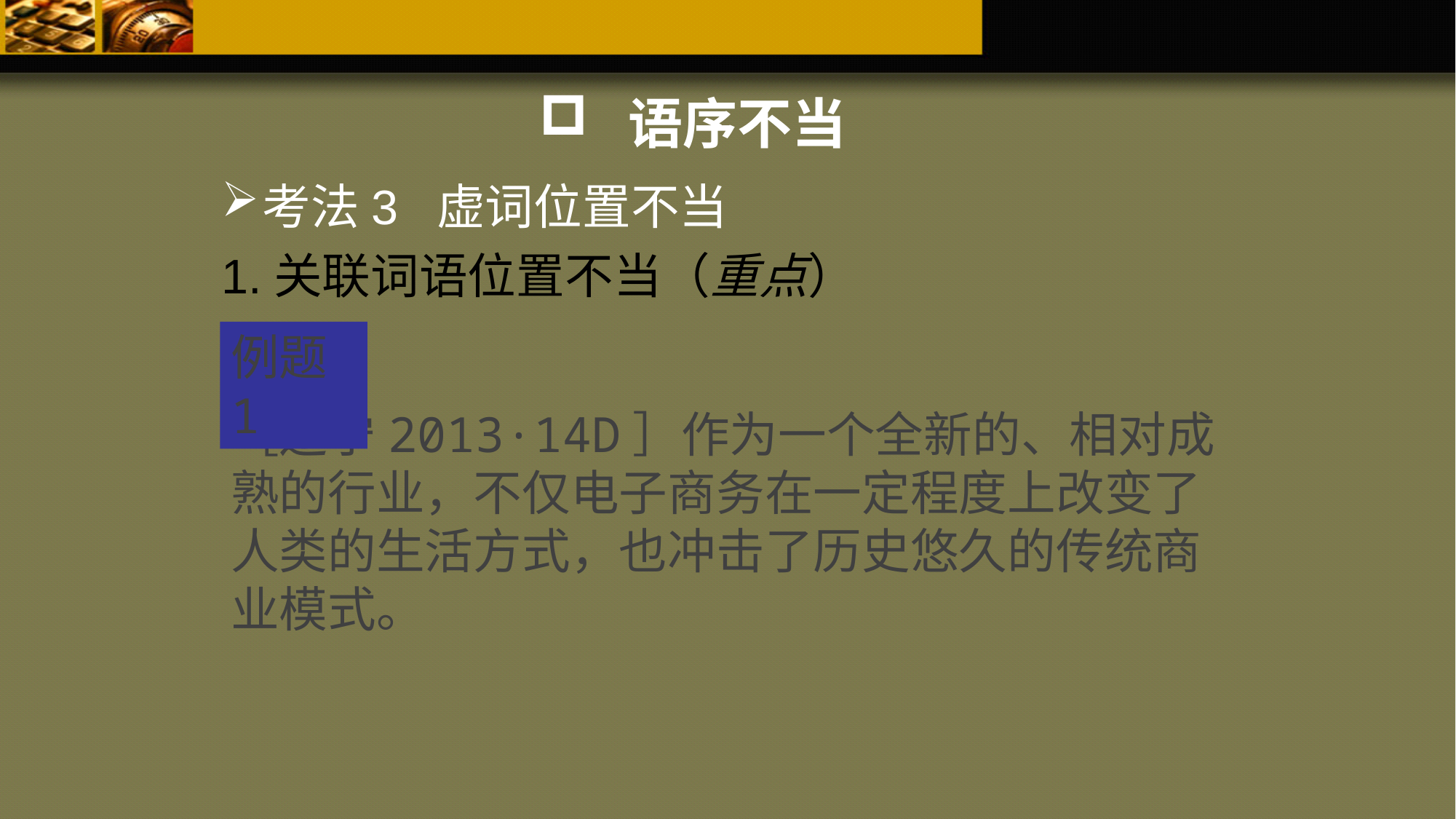

语序不当
考法3  虚词位置不当
1.关联词语位置不当（重点）
例题1
［辽宁2013·14D］作为一个全新的、相对成熟的行业，不仅电子商务在一定程度上改变了人类的生活方式，也冲击了历史悠久的传统商业模式。